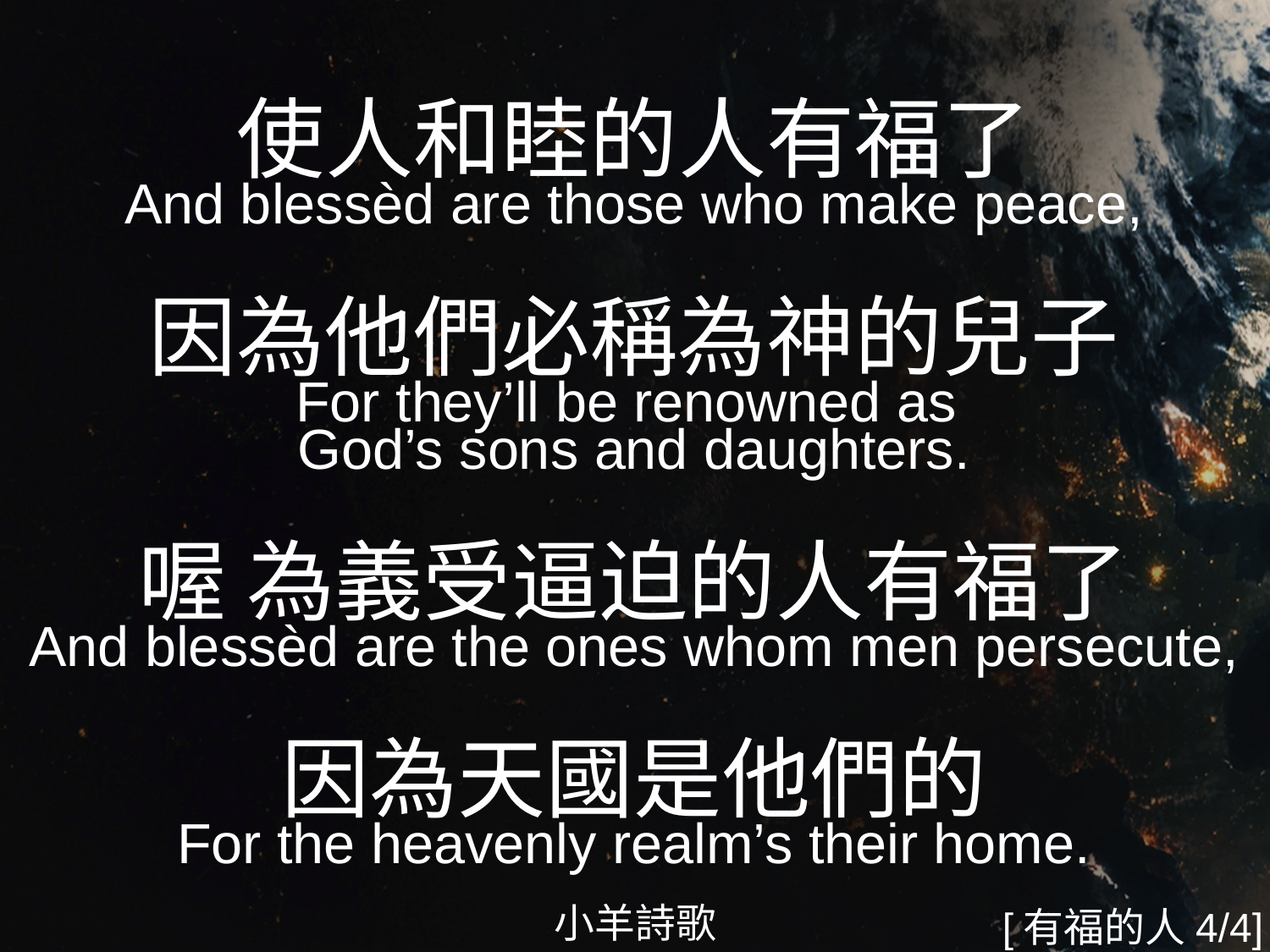

使人和睦的人有福了
And blessèd are those who make peace,

因為他們必稱為神的兒子
For they’ll be renowned as
God’s sons and daughters.

喔 為義受逼迫的人有福了
And blessèd are the ones whom men persecute,

因為天國是他們的
For the heavenly realm’s their home.

#

小羊詩歌
[有福的人4/4]